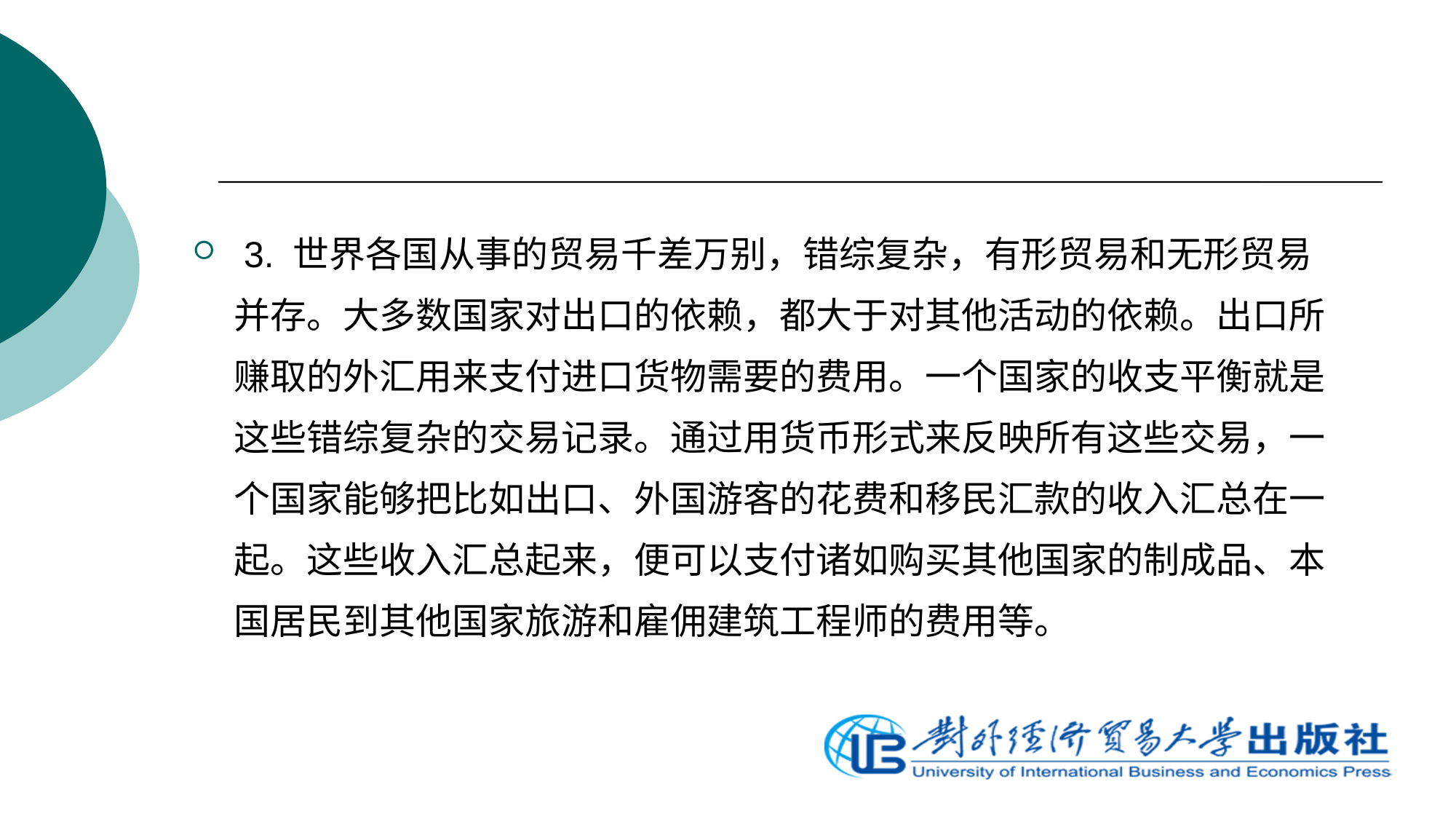

3. 世界各国从事的贸易千差万别，错综复杂，有形贸易和无形贸易并存。大多数国家对出口的依赖，都大于对其他活动的依赖。出口所赚取的外汇用来支付进口货物需要的费用。一个国家的收支平衡就是这些错综复杂的交易记录。通过用货币形式来反映所有这些交易，一个国家能够把比如出口、外国游客的花费和移民汇款的收入汇总在一起。这些收入汇总起来，便可以支付诸如购买其他国家的制成品、本国居民到其他国家旅游和雇佣建筑工程师的费用等。